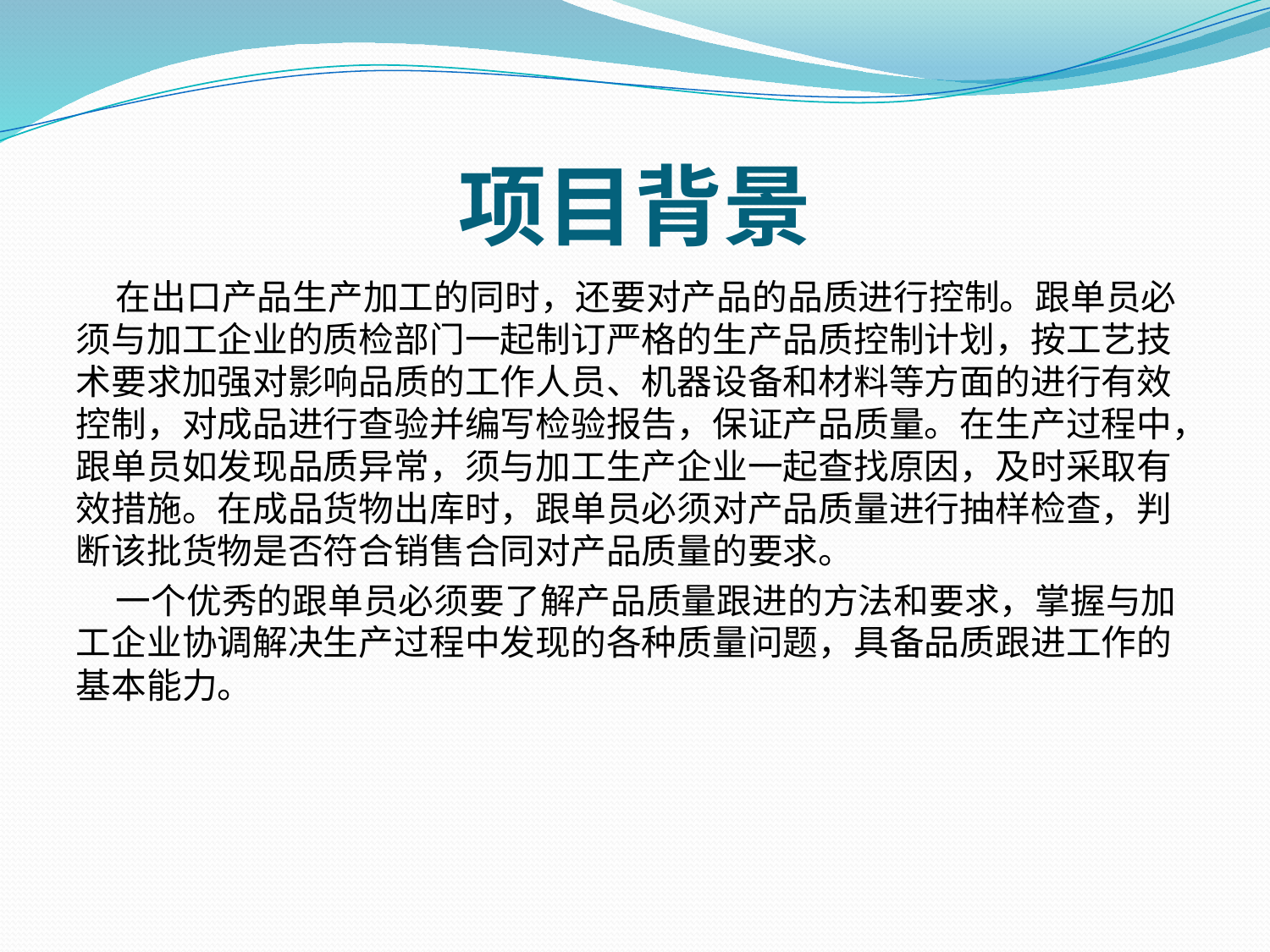

# 项目背景
    在出口产品生产加工的同时，还要对产品的品质进行控制。跟单员必须与加工企业的质检部门一起制订严格的生产品质控制计划，按工艺技术要求加强对影响品质的工作人员、机器设备和材料等方面的进行有效控制，对成品进行查验并编写检验报告，保证产品质量。在生产过程中，跟单员如发现品质异常，须与加工生产企业一起查找原因，及时采取有效措施。在成品货物出库时，跟单员必须对产品质量进行抽样检查，判断该批货物是否符合销售合同对产品质量的要求。
    一个优秀的跟单员必须要了解产品质量跟进的方法和要求，掌握与加工企业协调解决生产过程中发现的各种质量问题，具备品质跟进工作的基本能力。